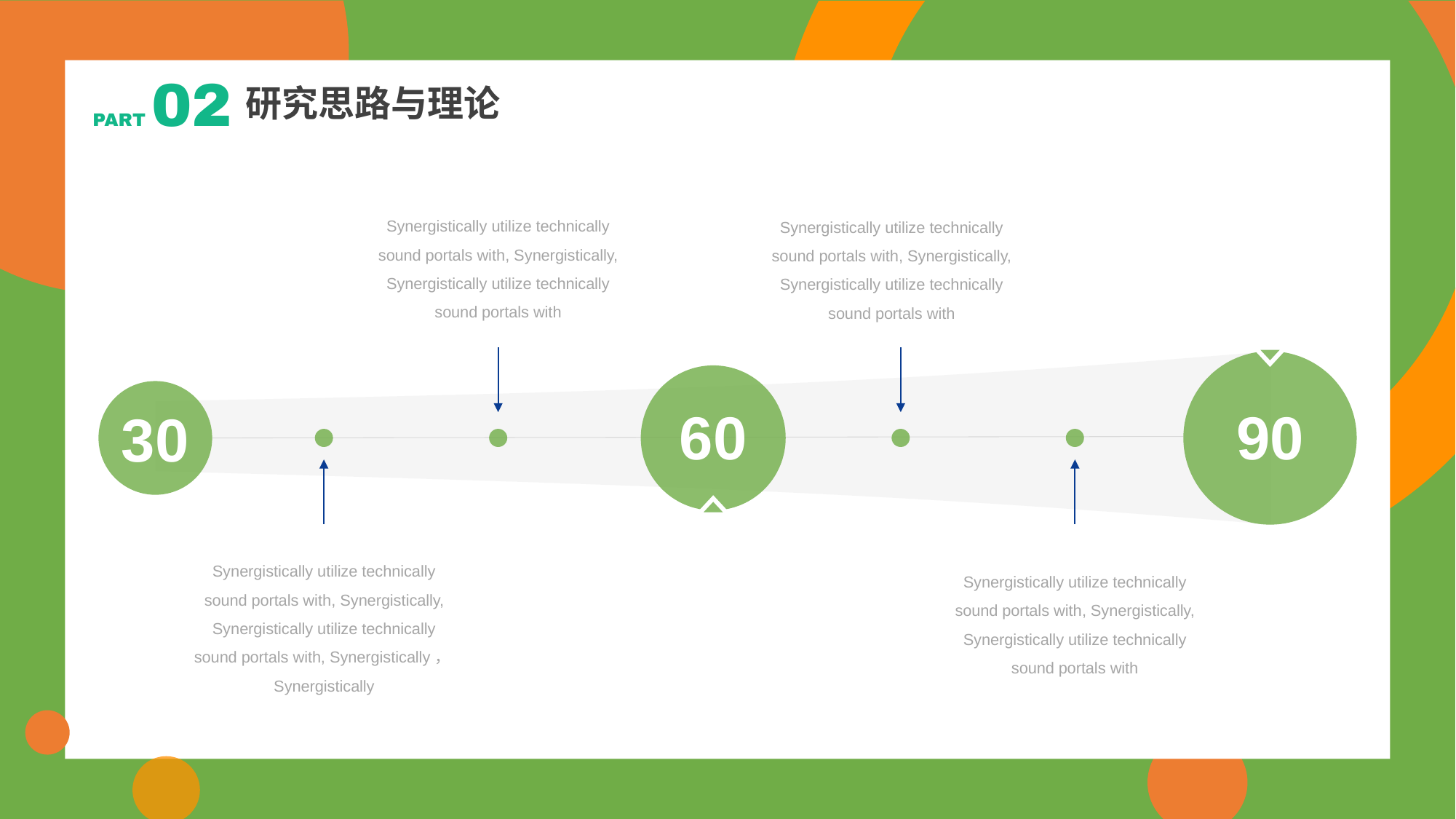

PART 02
研究思路与理论
Synergistically utilize technically sound portals with, Synergistically, Synergistically utilize technically sound portals with
Synergistically utilize technically sound portals with, Synergistically, Synergistically utilize technically sound portals with

60
90
30

Synergistically utilize technically sound portals with, Synergistically, Synergistically utilize technically sound portals with, Synergistically，Synergistically
Synergistically utilize technically sound portals with, Synergistically, Synergistically utilize technically sound portals with